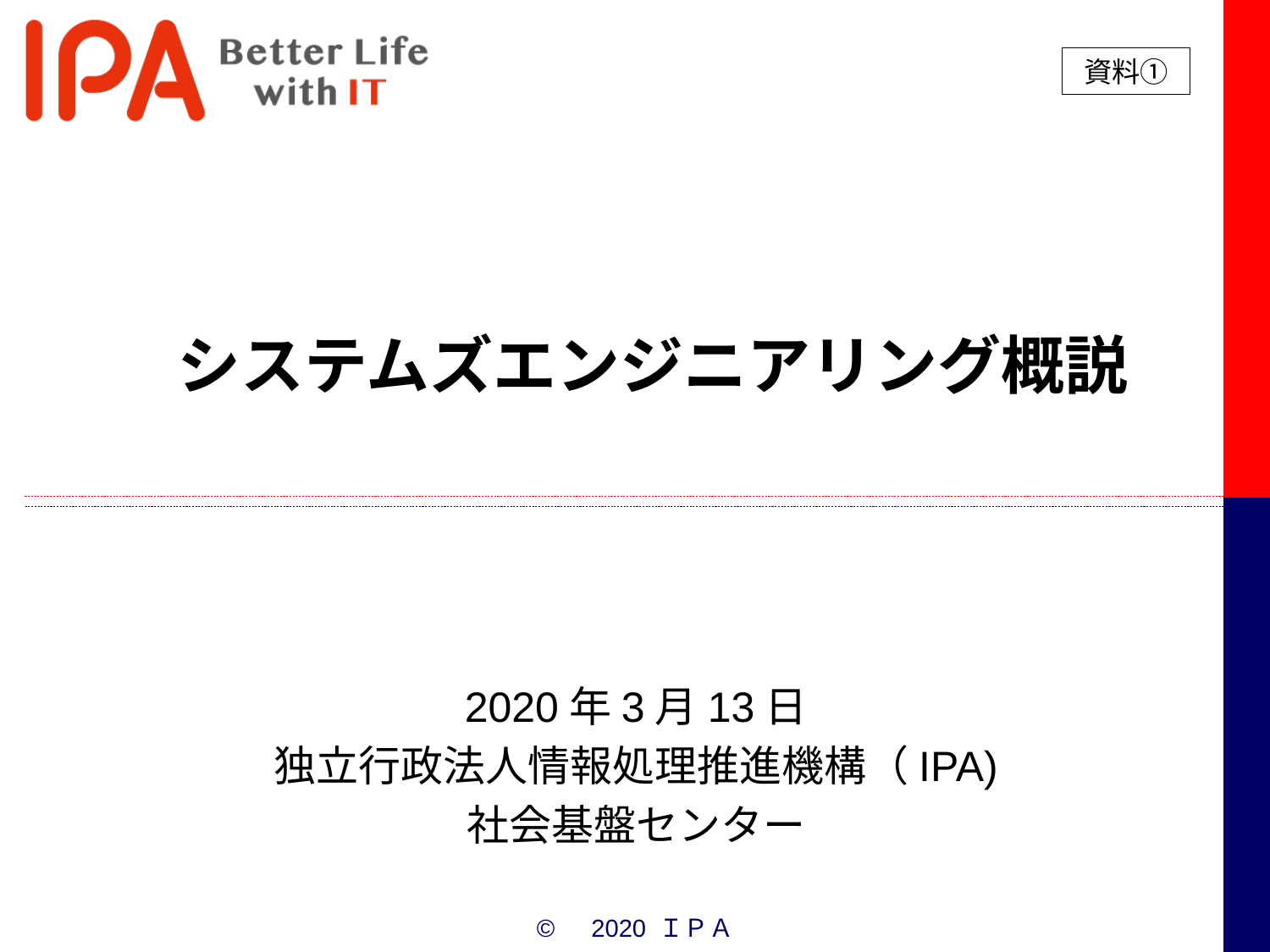

資料①
# システムズエンジニアリング概説
2020年3月13日
独立行政法人情報処理推進機構（IPA)
社会基盤センター
©　2020 ＩＰＡ